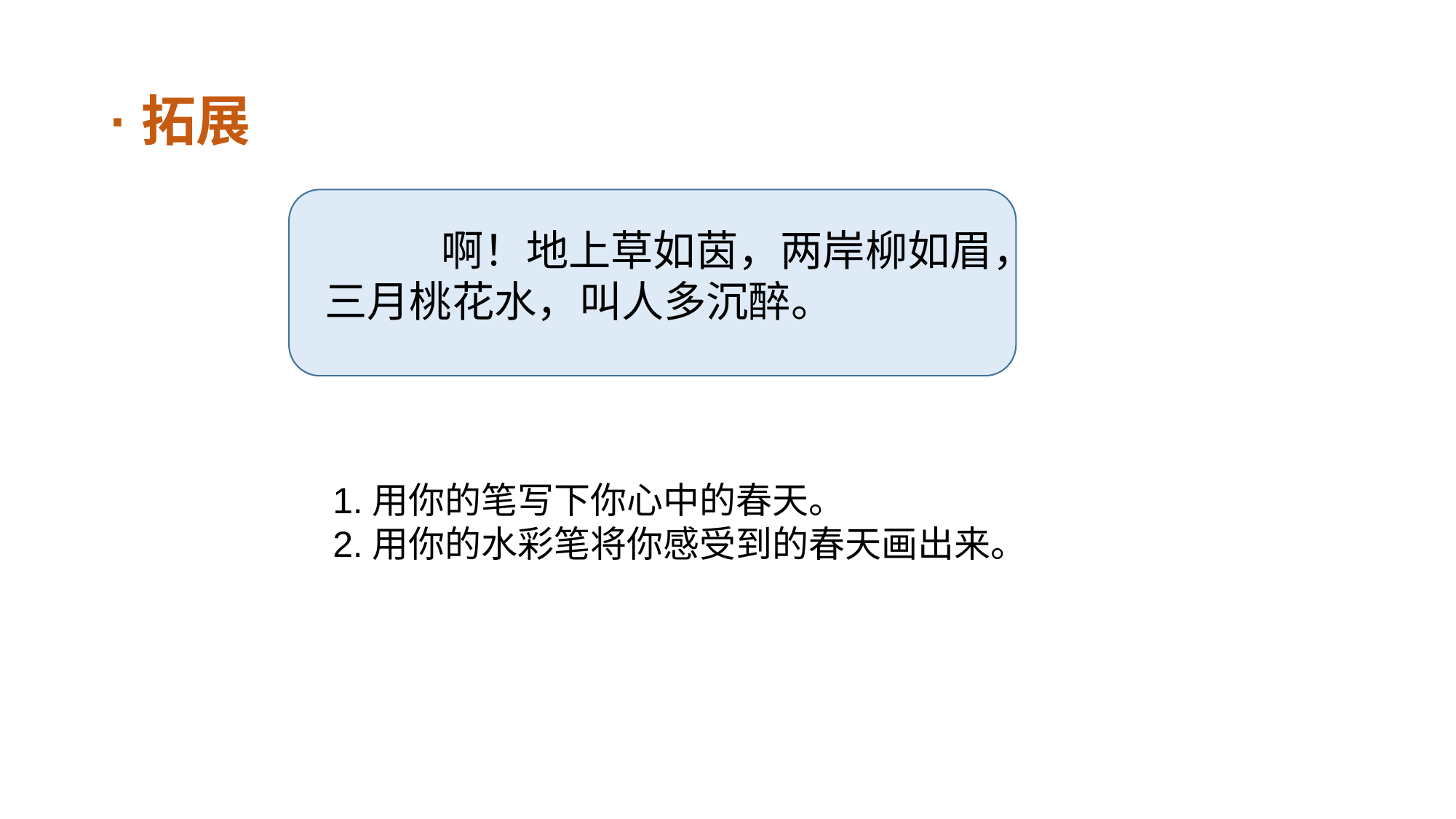

·拓展

         啊！地上草如茵，两岸柳如眉，三月桃花水，叫人多沉醉。
1.用你的笔写下你心中的春天。
2.用你的水彩笔将你感受到的春天画出来。